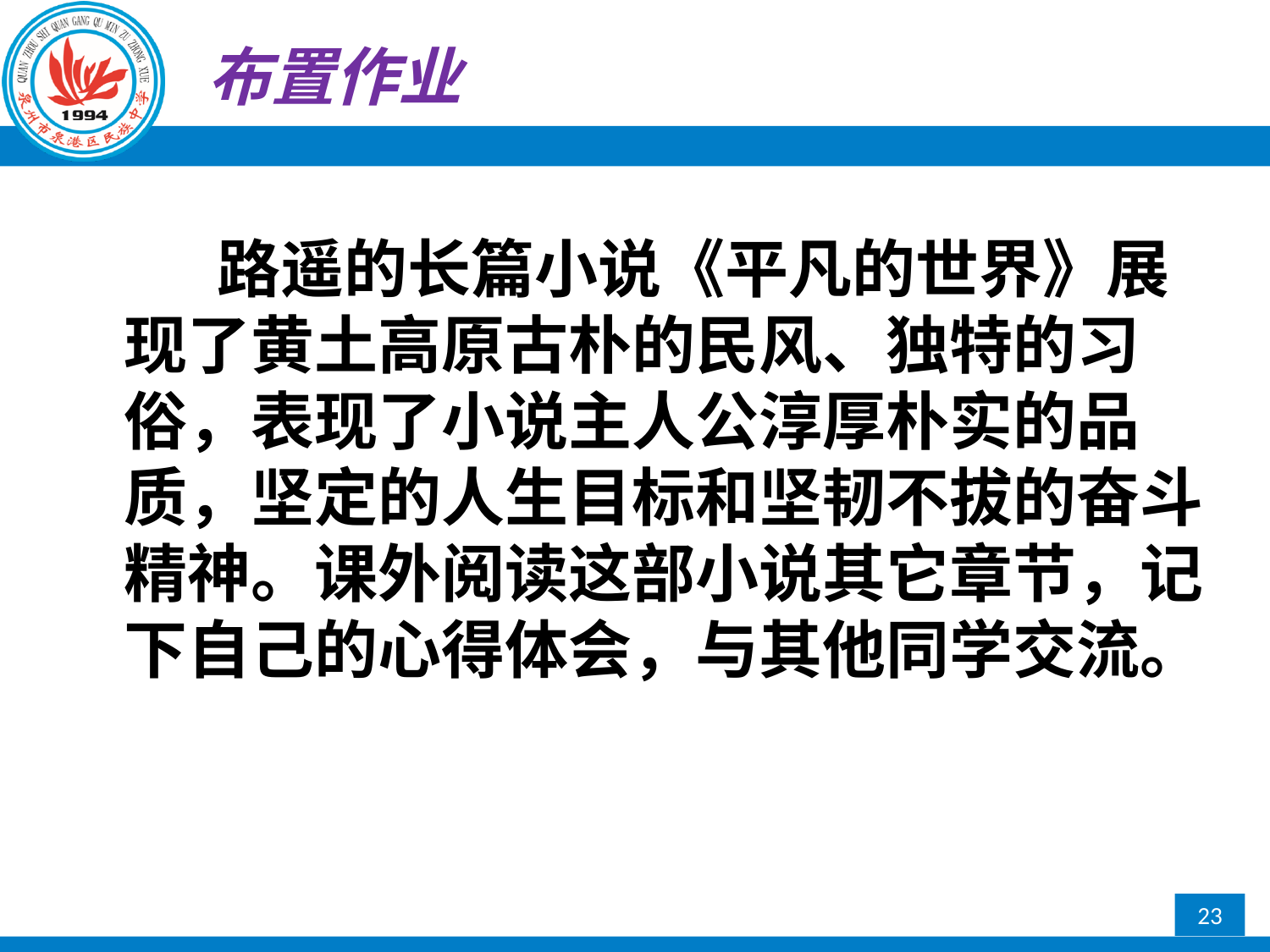

布置作业
          路遥的长篇小说《平凡的世界》展现了黄土高原古朴的民风、独特的习俗，表现了小说主人公淳厚朴实的品质，坚定的人生目标和坚韧不拔的奋斗精神。课外阅读这部小说其它章节，记下自己的心得体会，与其他同学交流。